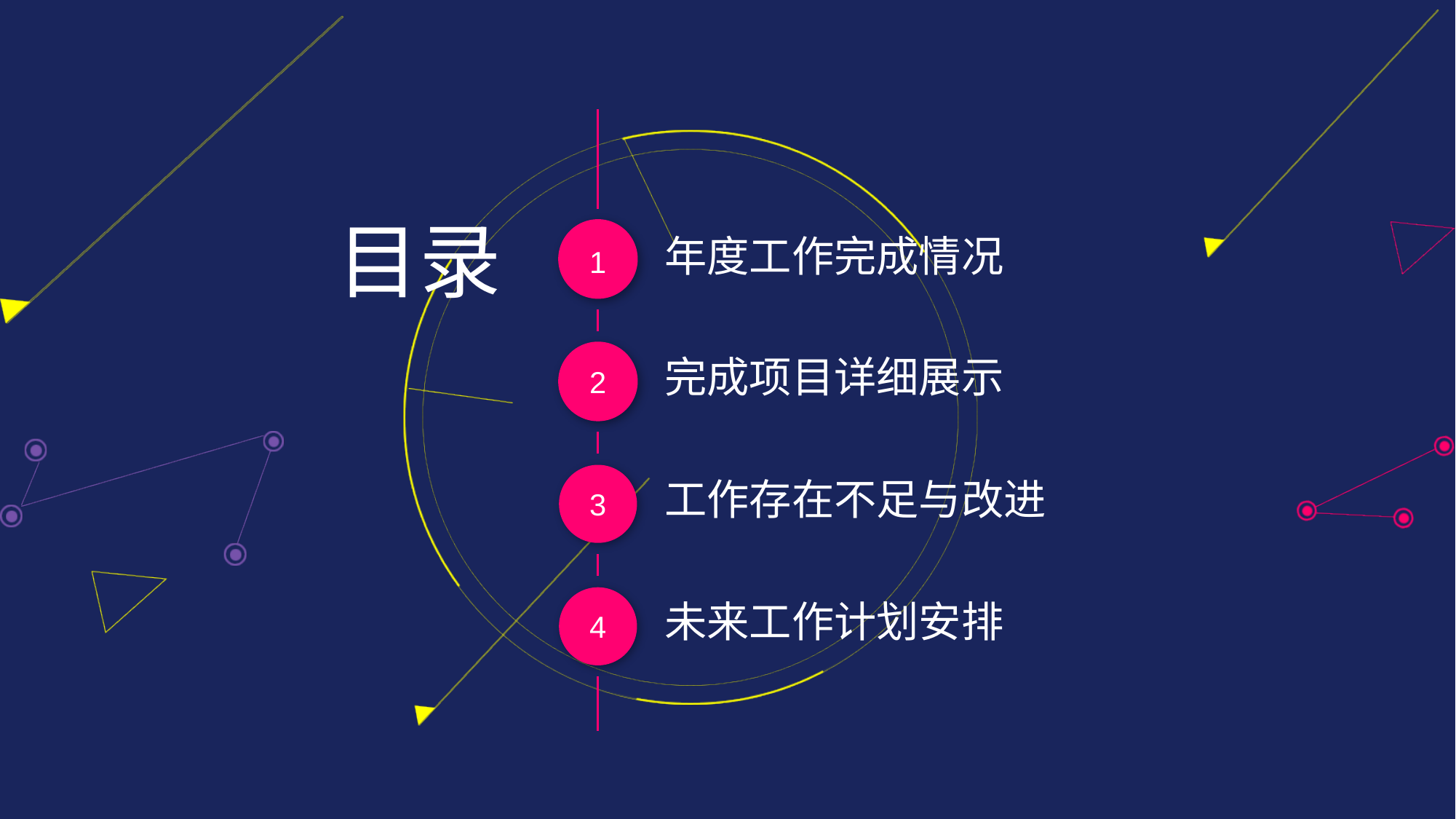

1

2

3

4
目录
年度工作完成情况
完成项目详细展示
工作存在不足与改进
未来工作计划安排